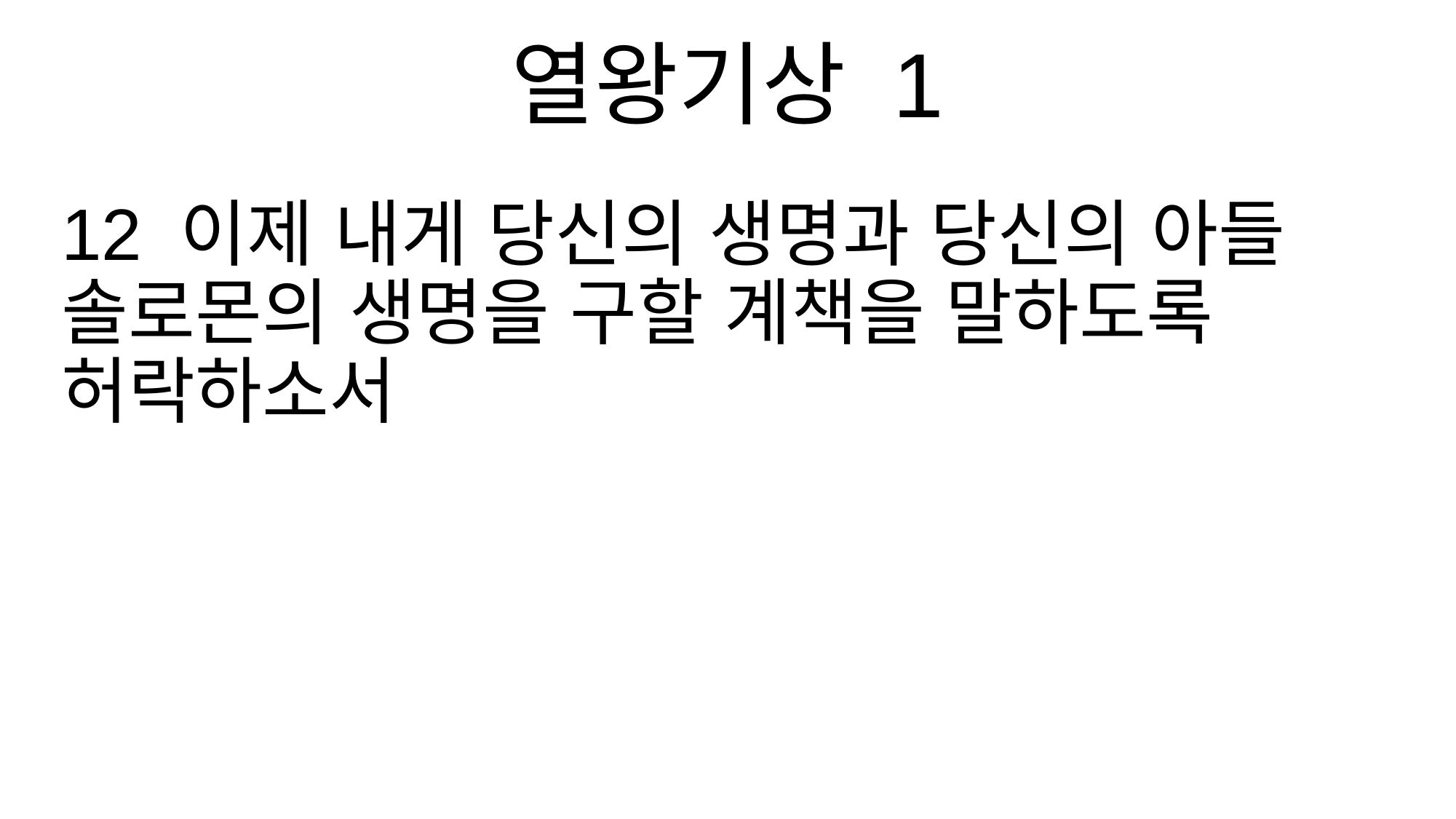

열왕기상 1
12 이제 내게 당신의 생명과 당신의 아들 솔로몬의 생명을 구할 계책을 말하도록 허락하소서